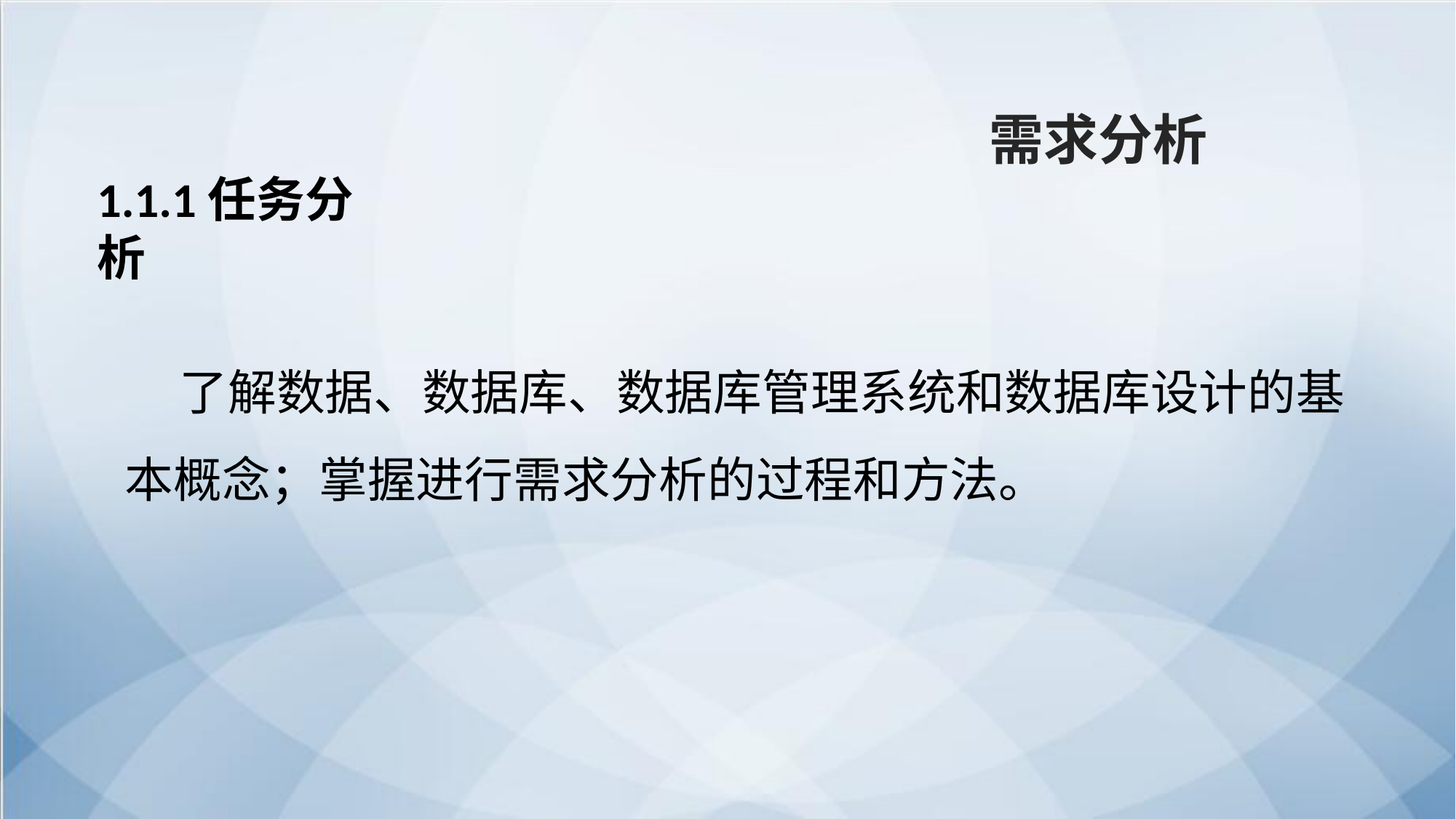

需求分析
1.1.1任务分析
了解数据、数据库、数据库管理系统和数据库设计的基本概念；掌握进行需求分析的过程和方法。